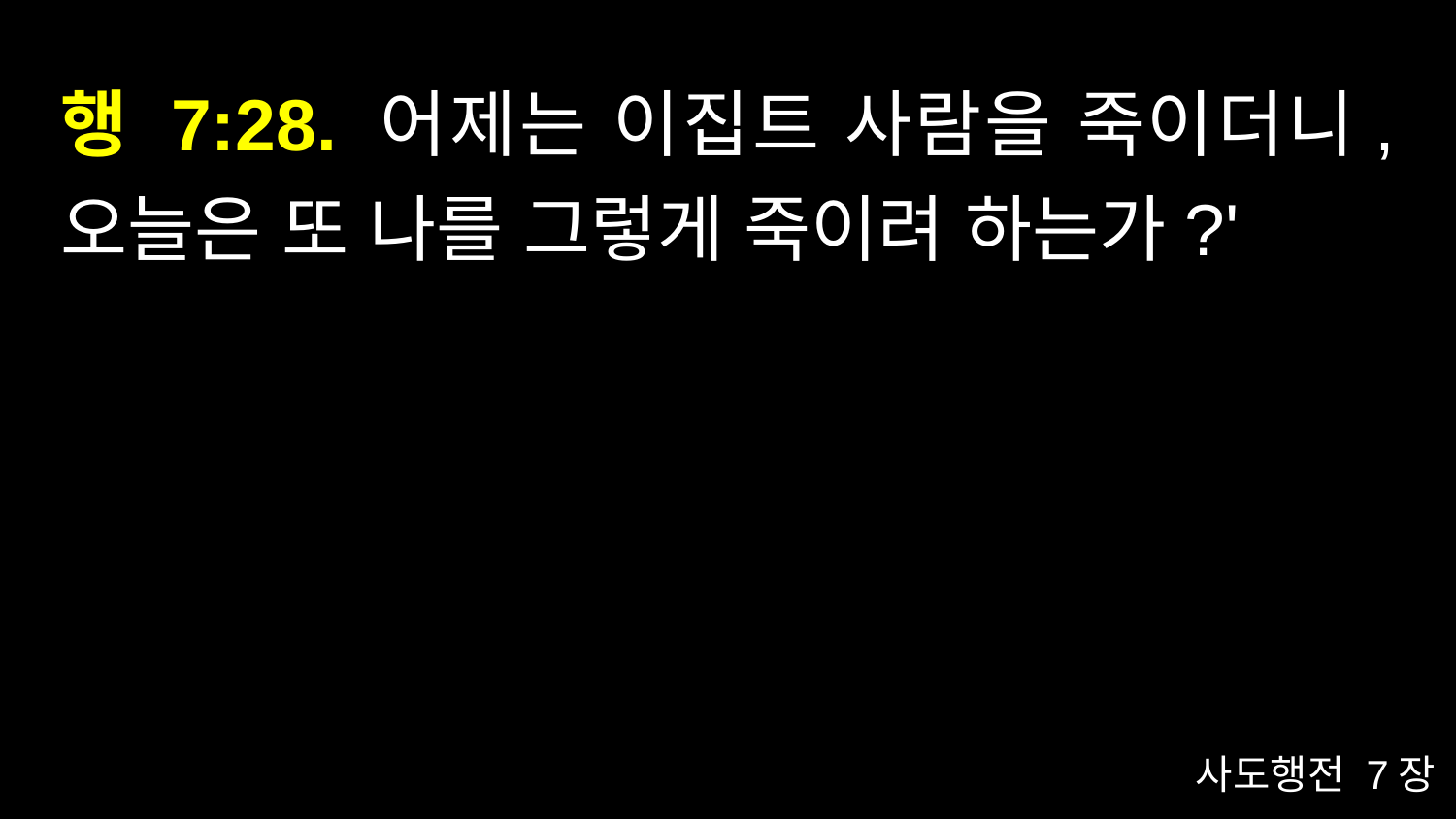

# 행 7:28. 어제는 이집트 사람을 죽이더니, 오늘은 또 나를 그렇게 죽이려 하는가?'
사도행전 7장